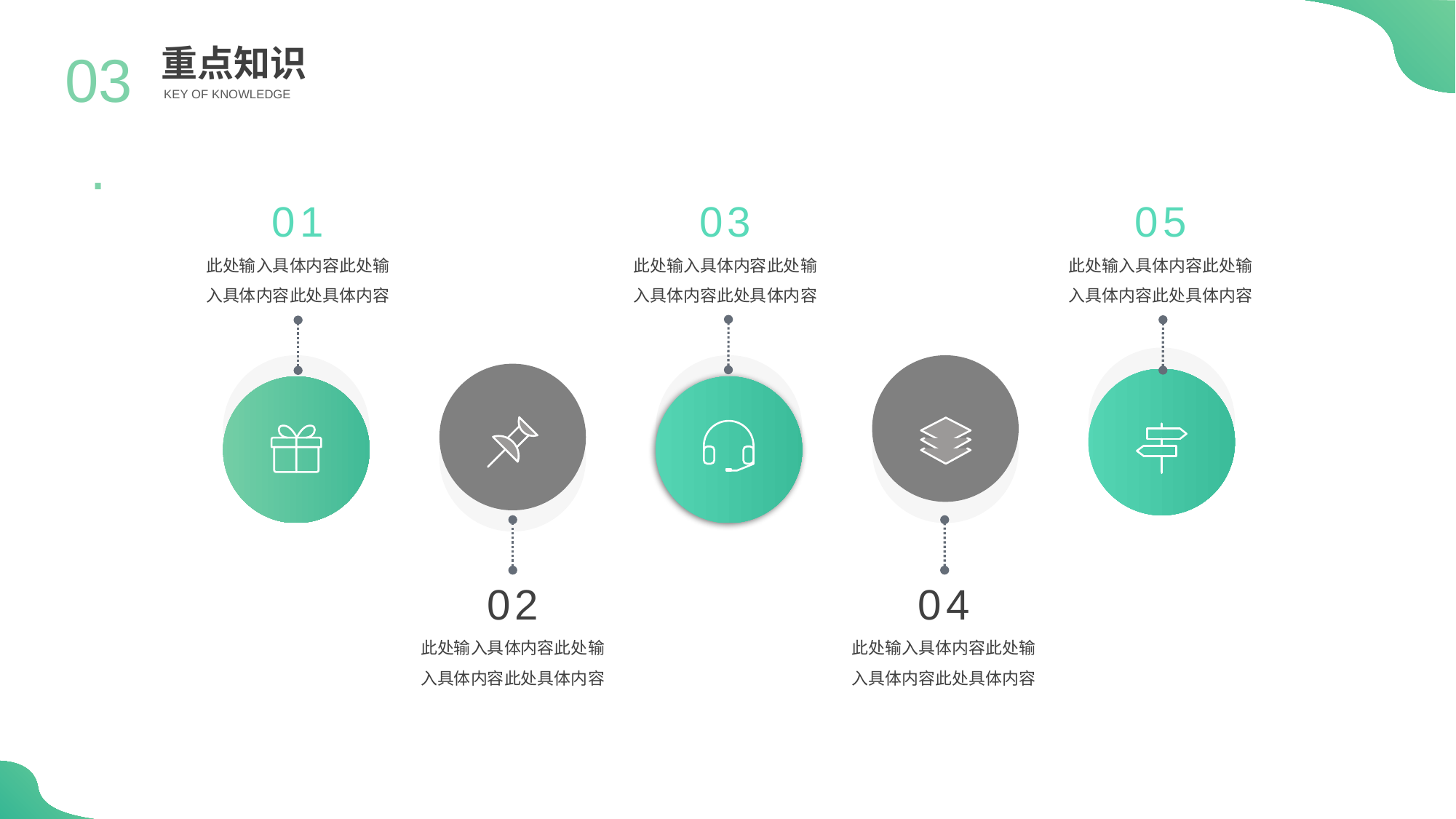

03.
重点知识
KEY OF KNOWLEDGE
03
此处输入具体内容此处输入具体内容此处具体内容

05
此处输入具体内容此处输入具体内容此处具体内容

01
此处输入具体内容此处输入具体内容此处具体内容

04
此处输入具体内容此处输入具体内容此处具体内容

02
此处输入具体内容此处输入具体内容此处具体内容